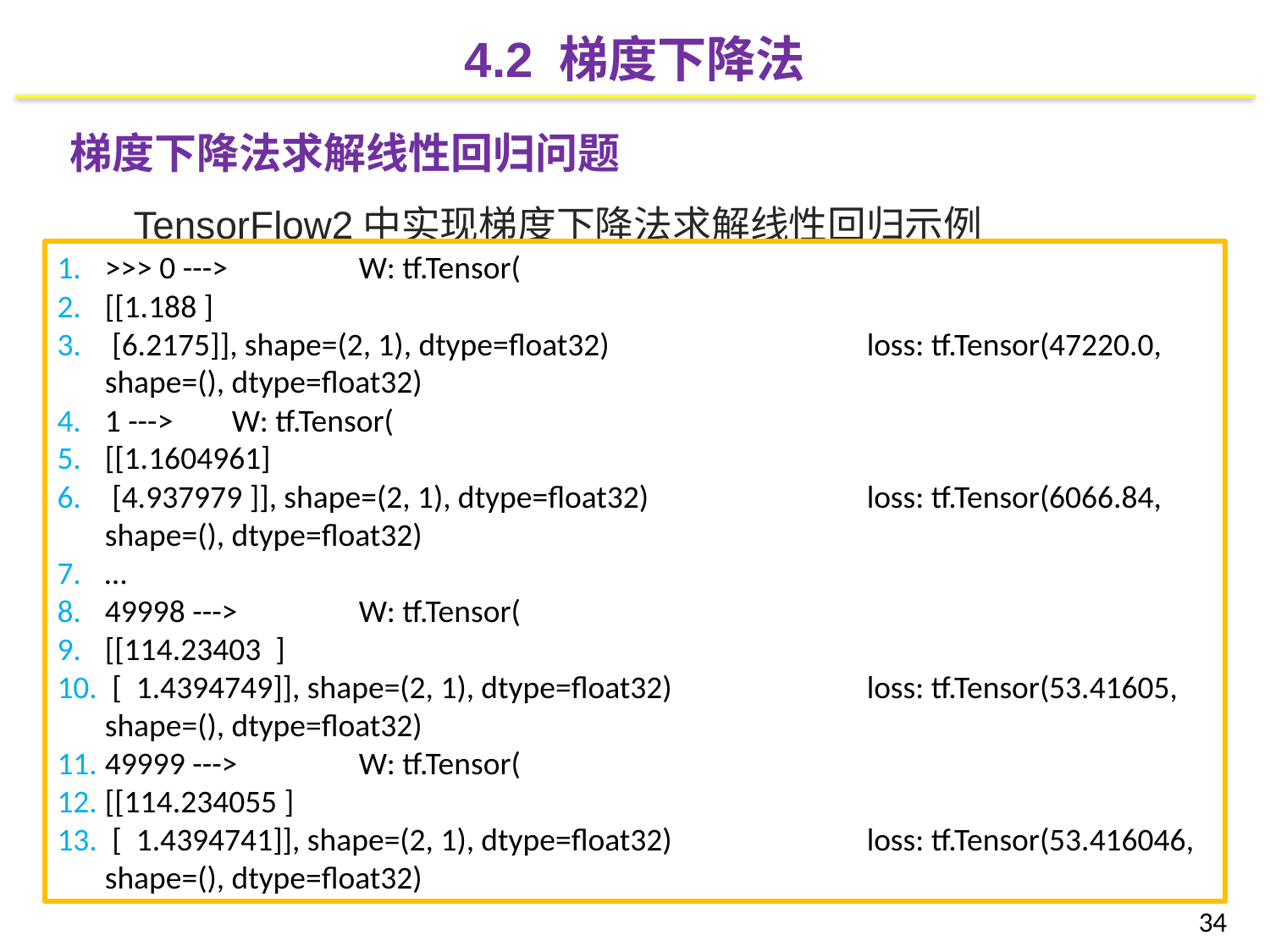

4.2 梯度下降法
梯度下降法求解线性回归问题
TensorFlow2中实现梯度下降法求解线性回归示例
>>> 0 ---> 	W: tf.Tensor(
[[1.188 ]
 [6.2175]], shape=(2, 1), dtype=float32) 		loss: tf.Tensor(47220.0, shape=(), dtype=float32)
1 ---> 	W: tf.Tensor(
[[1.1604961]
 [4.937979 ]], shape=(2, 1), dtype=float32) 		loss: tf.Tensor(6066.84, shape=(), dtype=float32)
…
49998 ---> 	W: tf.Tensor(
[[114.23403  ]
 [  1.4394749]], shape=(2, 1), dtype=float32) 		loss: tf.Tensor(53.41605, shape=(), dtype=float32)
49999 ---> 	W: tf.Tensor(
[[114.234055 ]
 [  1.4394741]], shape=(2, 1), dtype=float32) 		loss: tf.Tensor(53.416046, shape=(), dtype=float32)
34